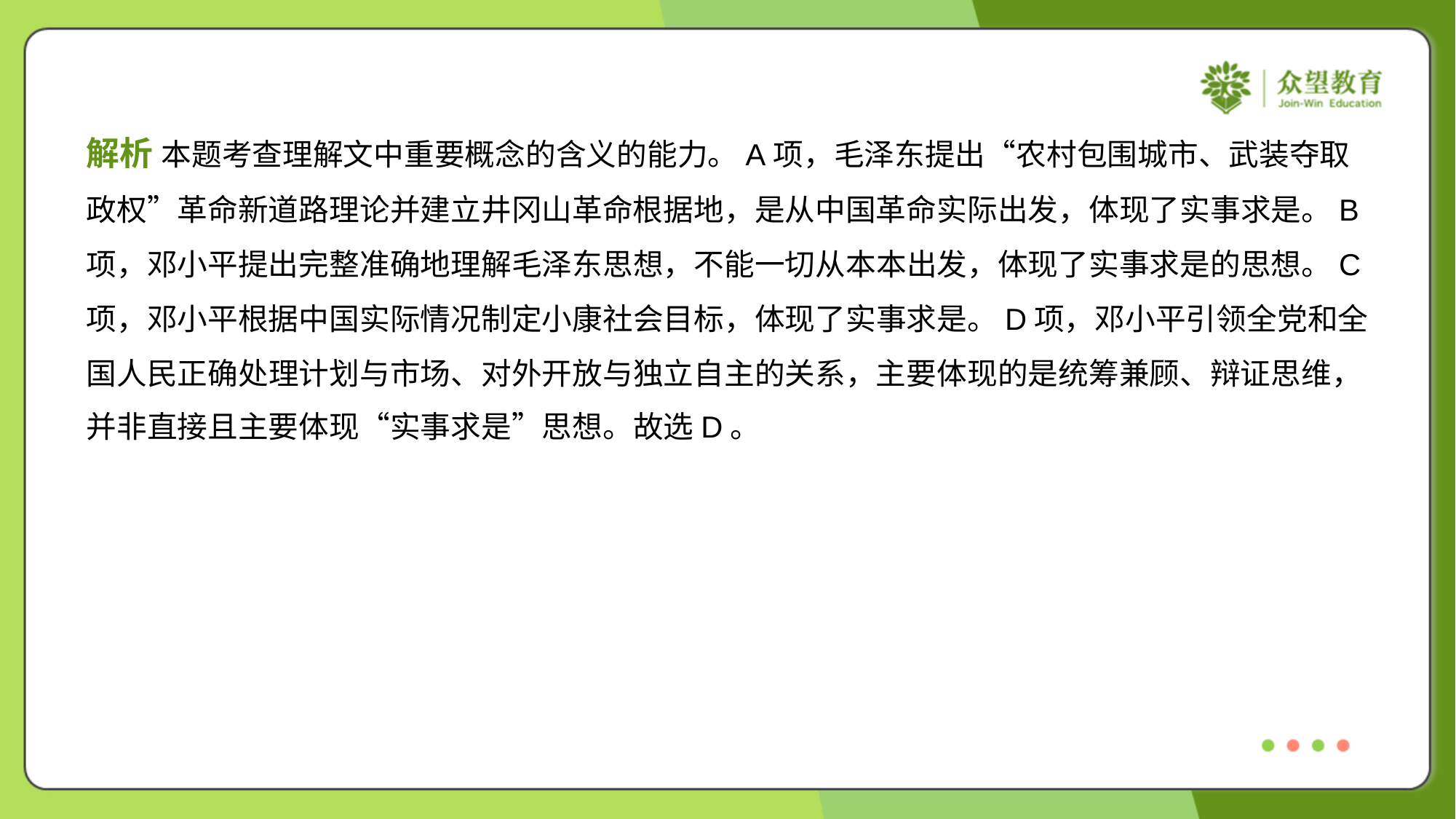

解析 本题考查理解文中重要概念的含义的能力。A项，毛泽东提出“农村包围城市、武装夺取
政权”革命新道路理论并建立井冈山革命根据地，是从中国革命实际出发，体现了实事求是。B
项，邓小平提出完整准确地理解毛泽东思想，不能一切从本本出发，体现了实事求是的思想。C
项，邓小平根据中国实际情况制定小康社会目标，体现了实事求是。D项，邓小平引领全党和全
国人民正确处理计划与市场、对外开放与独立自主的关系，主要体现的是统筹兼顾、辩证思维，
并非直接且主要体现“实事求是”思想。故选D。